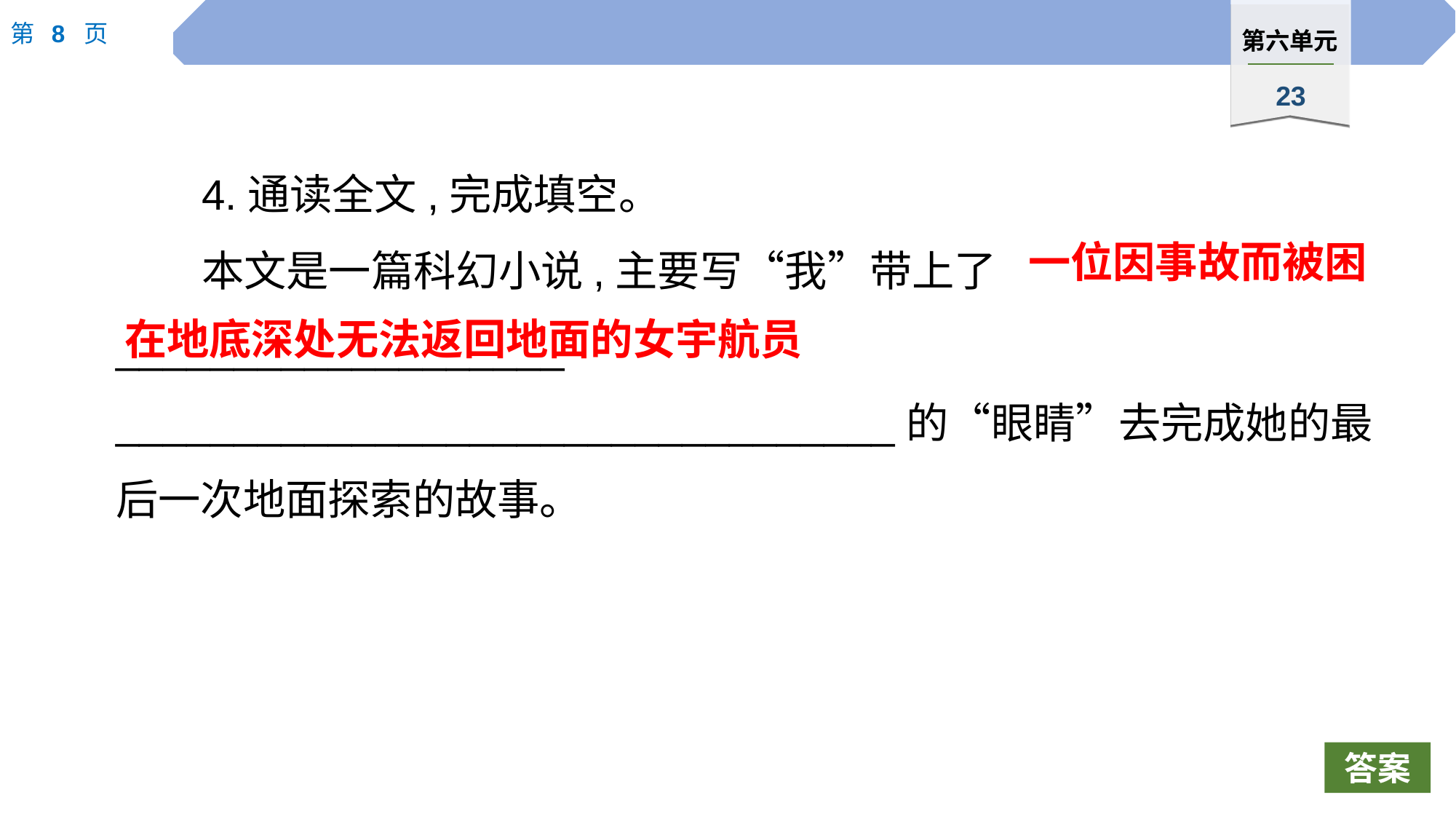

4.通读全文,完成填空。
本文是一篇科幻小说,主要写“我”带上了___________________
_________________________________的“眼睛”去完成她的最后一次地面探索的故事。
一位因事故而被困
在地底深处无法返回地面的女宇航员
答案